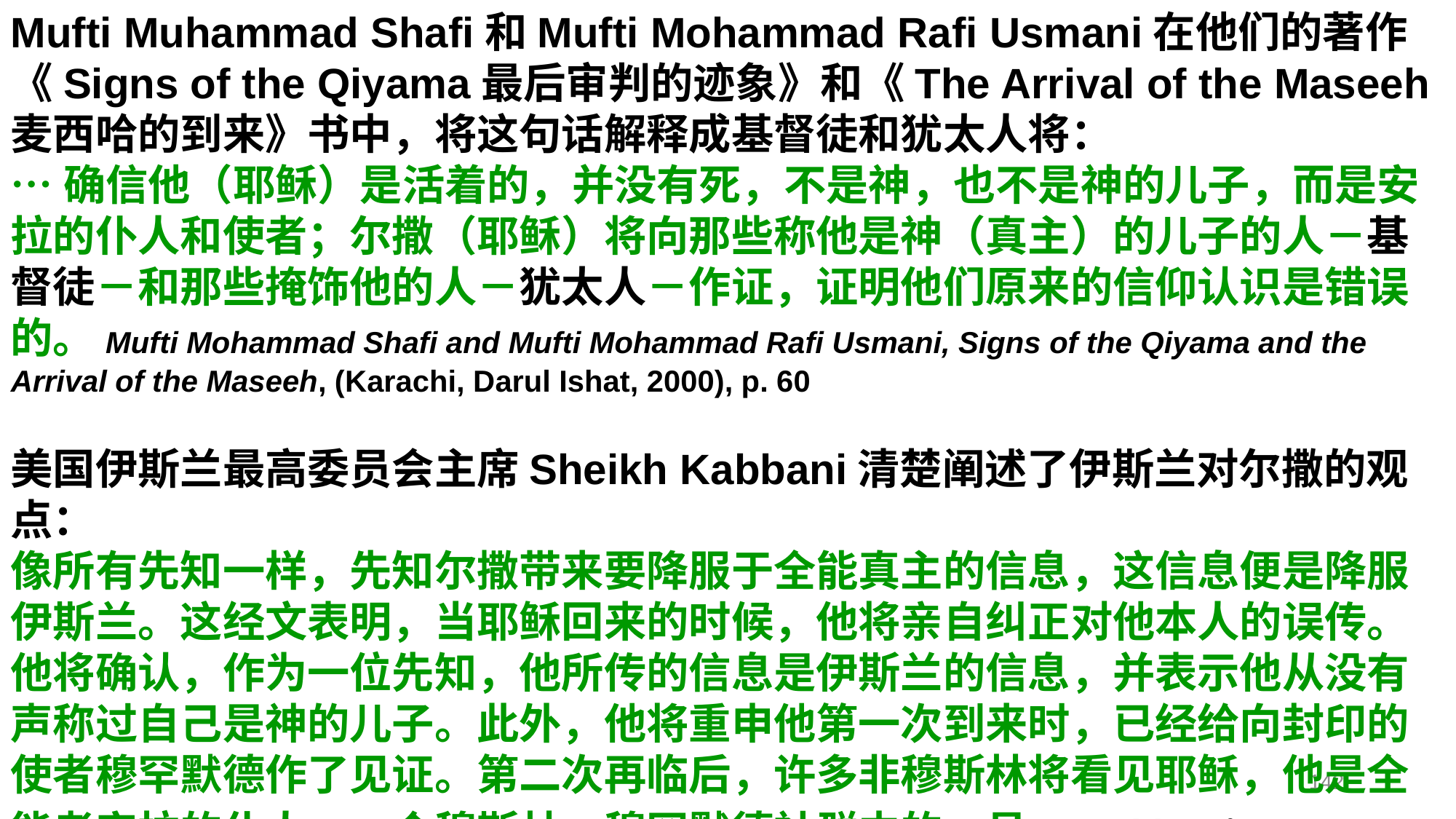

Mufti Muhammad Shafi和Mufti Mohammad Rafi Usmani在他们的著作《Signs of the Qiyama最后审判的迹象》和《The Arrival of the Maseeh麦西哈的到来》书中，将这句话解释成基督徒和犹太人将：
…确信他（耶稣）是活着的，并没有死，不是神，也不是神的儿子，而是安拉的仆人和使者；尔撒（耶稣）将向那些称他是神（真主）的儿子的人－基督徒－和那些掩饰他的人－犹太人－作证，证明他们原来的信仰认识是错误的。Mufti Mohammad Shafi and Mufti Mohammad Rafi Usmani, Signs of the Qiyama and the Arrival of the Maseeh, (Karachi, Darul Ishat, 2000), p. 60

美国伊斯兰最高委员会主席Sheikh Kabbani清楚阐述了伊斯兰对尔撒的观点：
像所有先知一样，先知尔撒带来要降服于全能真主的信息，这信息便是降服伊斯兰。这经文表明，当耶稣回来的时候，他将亲自纠正对他本人的误传。他将确认，作为一位先知，他所传的信息是伊斯兰的信息，并表示他从没有声称过自己是神的儿子。此外，他将重申他第一次到来时，已经给向封印的使者穆罕默德作了见证。第二次再临后，许多非穆斯林将看见耶稣，他是全能者安拉的仆人，一个穆斯林，穆罕默德社群中的一员。Kabbani, p. 237
142